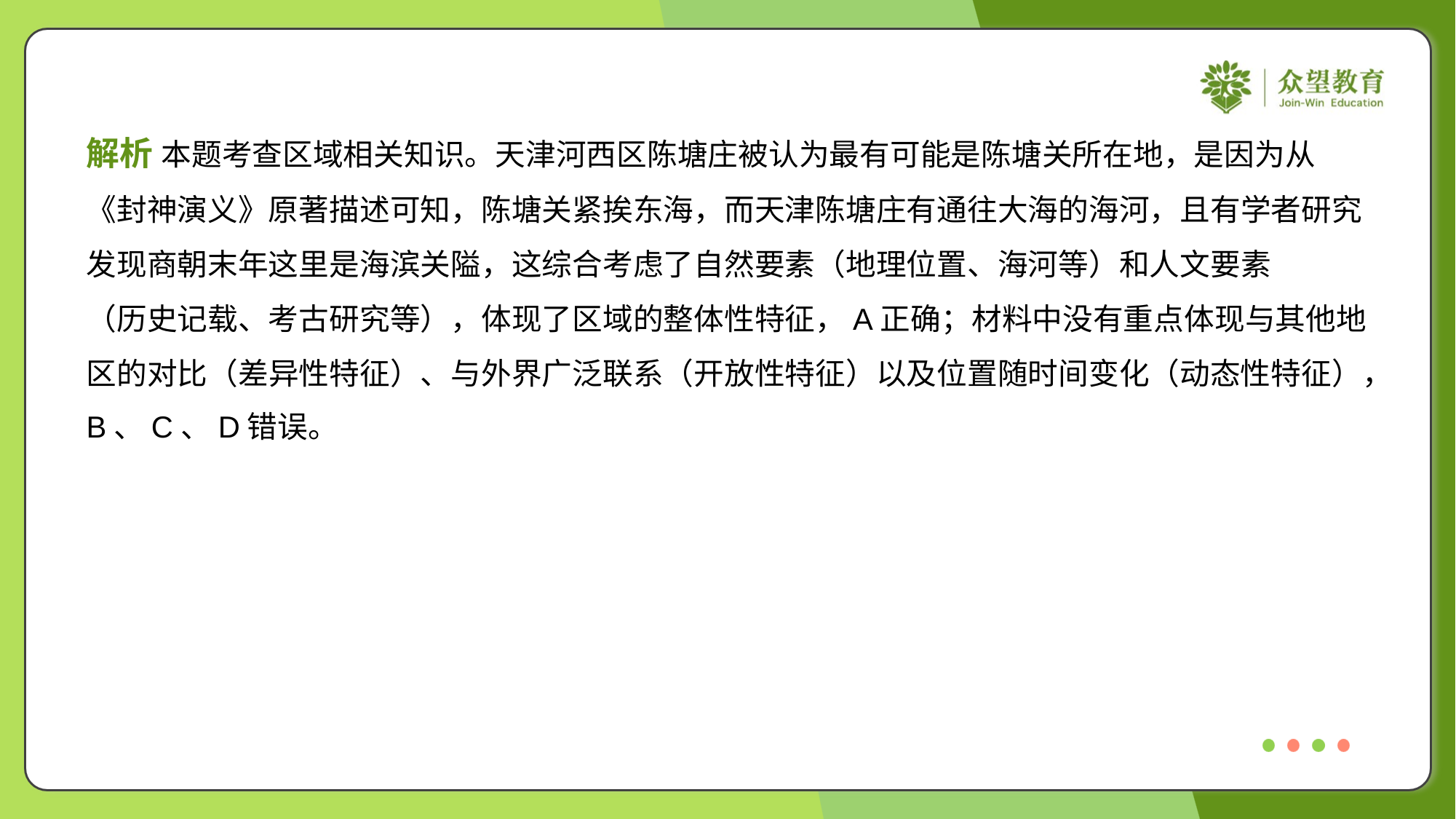

解析 本题考查区域相关知识。天津河西区陈塘庄被认为最有可能是陈塘关所在地，是因为从
《封神演义》原著描述可知，陈塘关紧挨东海，而天津陈塘庄有通往大海的海河，且有学者研究
发现商朝末年这里是海滨关隘，这综合考虑了自然要素（地理位置、海河等）和人文要素
（历史记载、考古研究等），体现了区域的整体性特征，A正确；材料中没有重点体现与其他地
区的对比（差异性特征）、与外界广泛联系（开放性特征）以及位置随时间变化（动态性特征），
B、C、D错误。